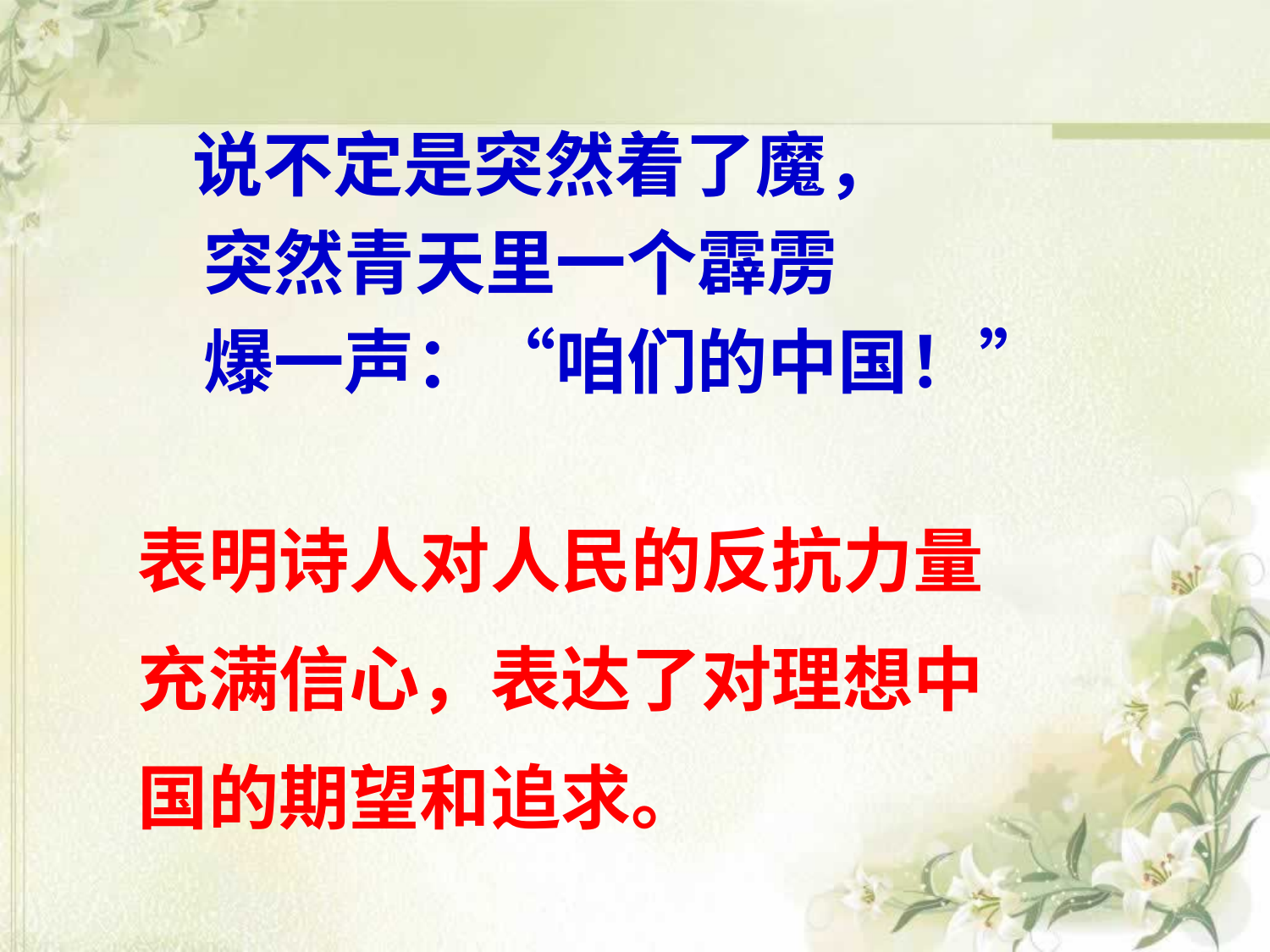

说不定是突然着了魔，
　　突然青天里一个霹雳
　　爆一声：“咱们的中国！”
表明诗人对人民的反抗力量
充满信心，表达了对理想中
国的期望和追求。